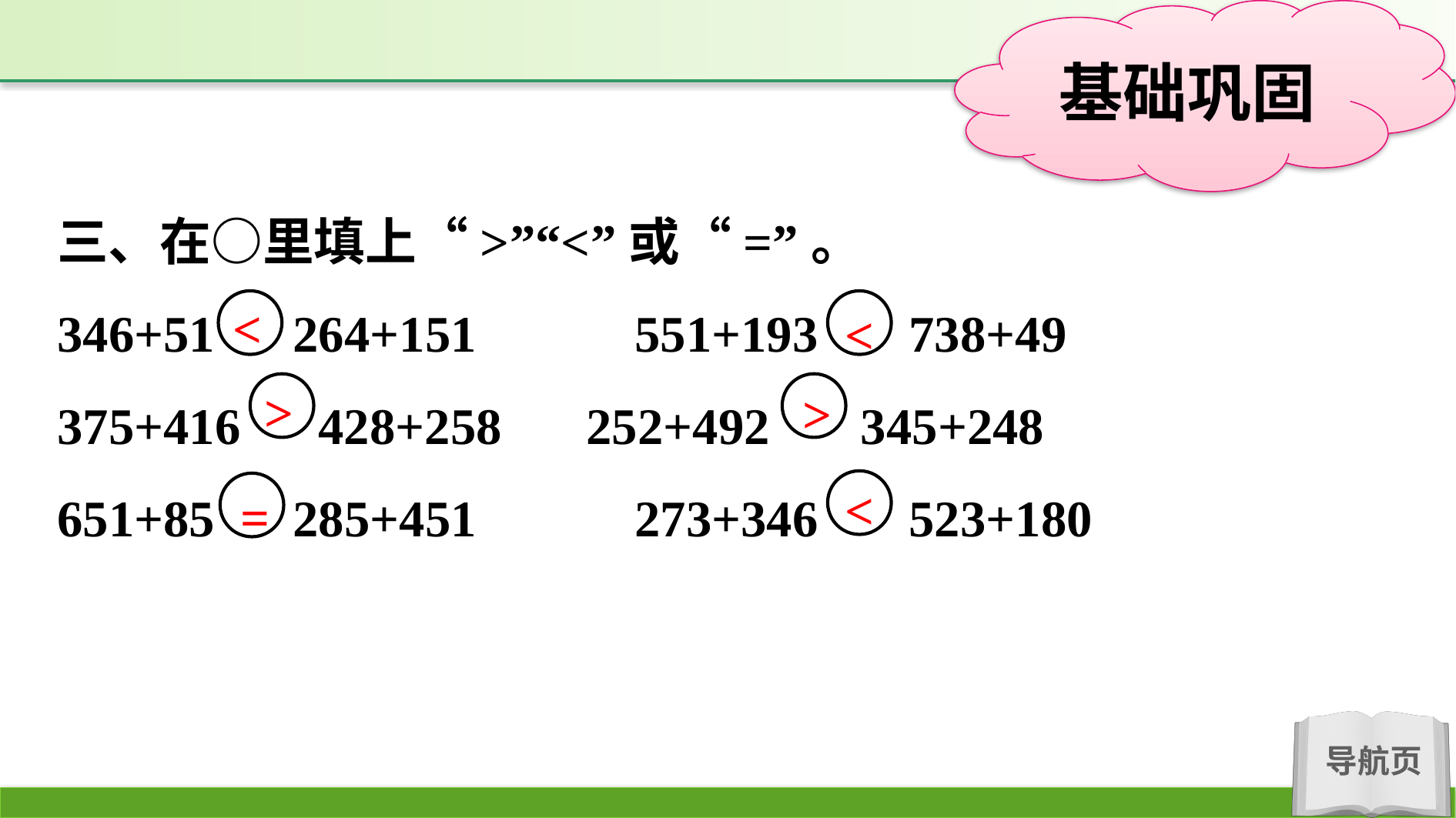

三、在○里填上“>”“<”或“=”。
346+51      264+151		551+193       738+49
375+416      428+258	252+492       345+248
651+85      285+451		273+346       523+180
<
<

>
>

<
=